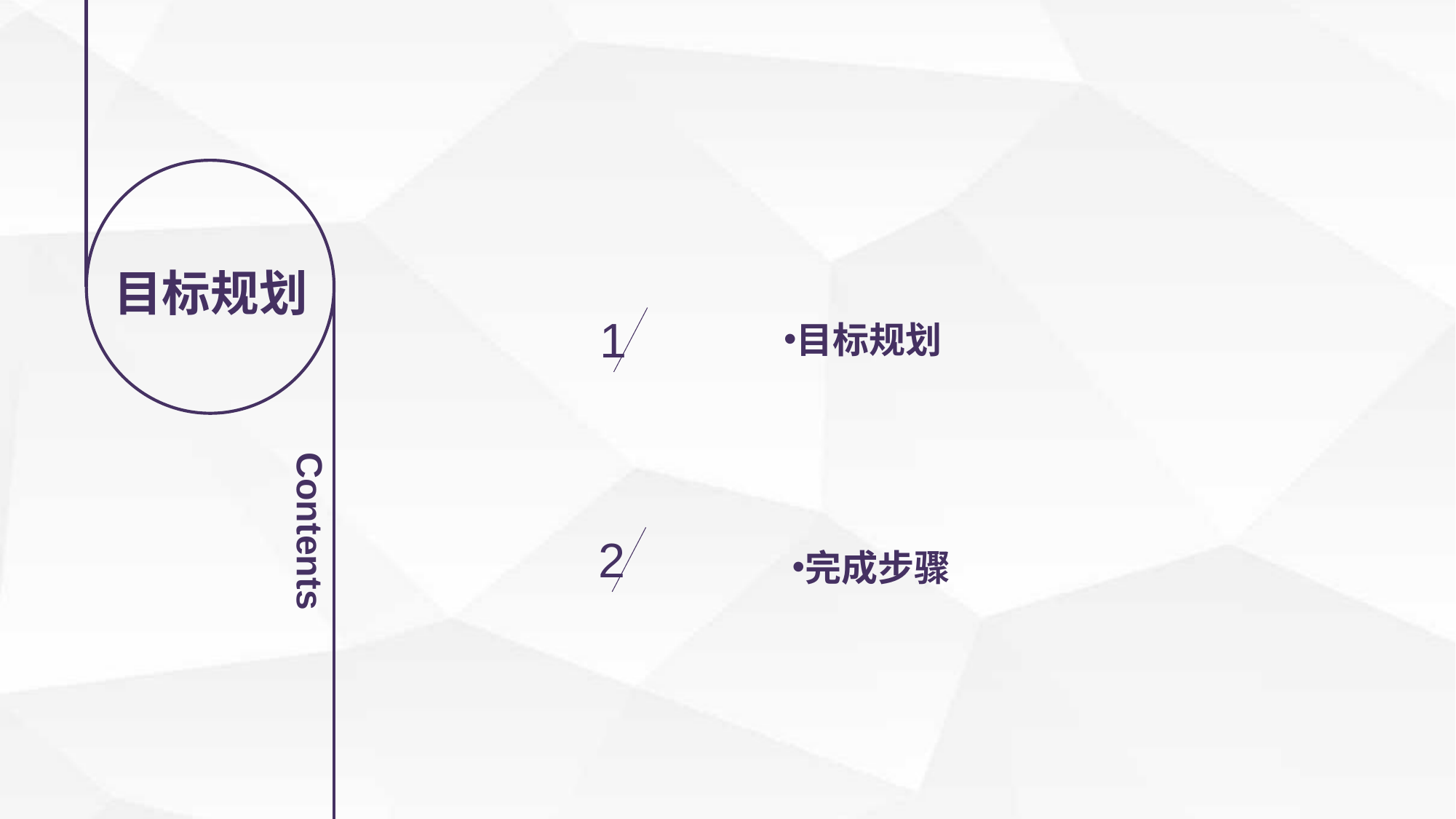

目标规划
目标规划
1
2
完成步骤
Contents
延迟符号